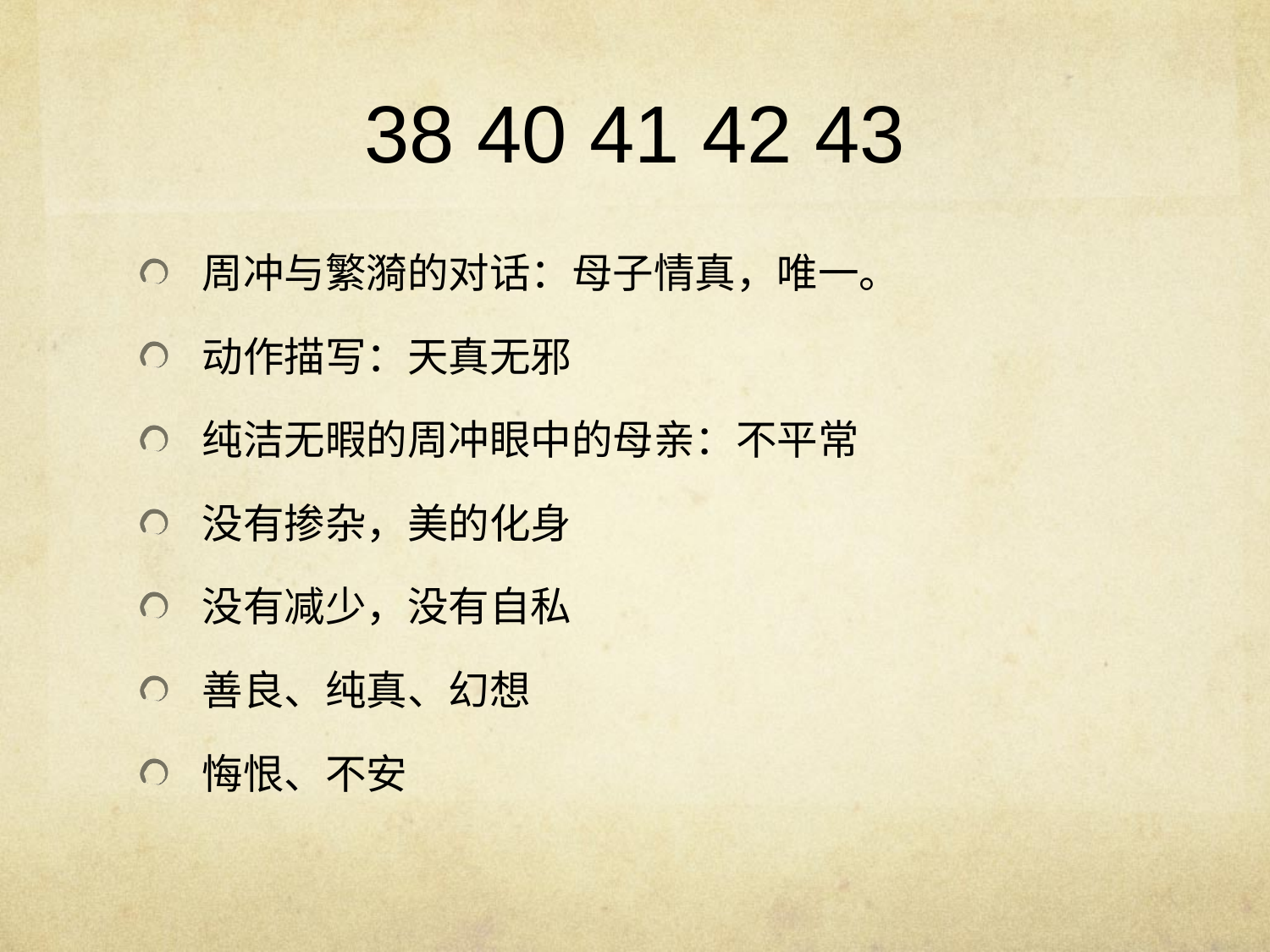

# 38 40 41 42 43
周冲与繁漪的对话：母子情真，唯一。
动作描写：天真无邪
纯洁无暇的周冲眼中的母亲：不平常
没有掺杂，美的化身
没有减少，没有自私
善良、纯真、幻想
悔恨、不安